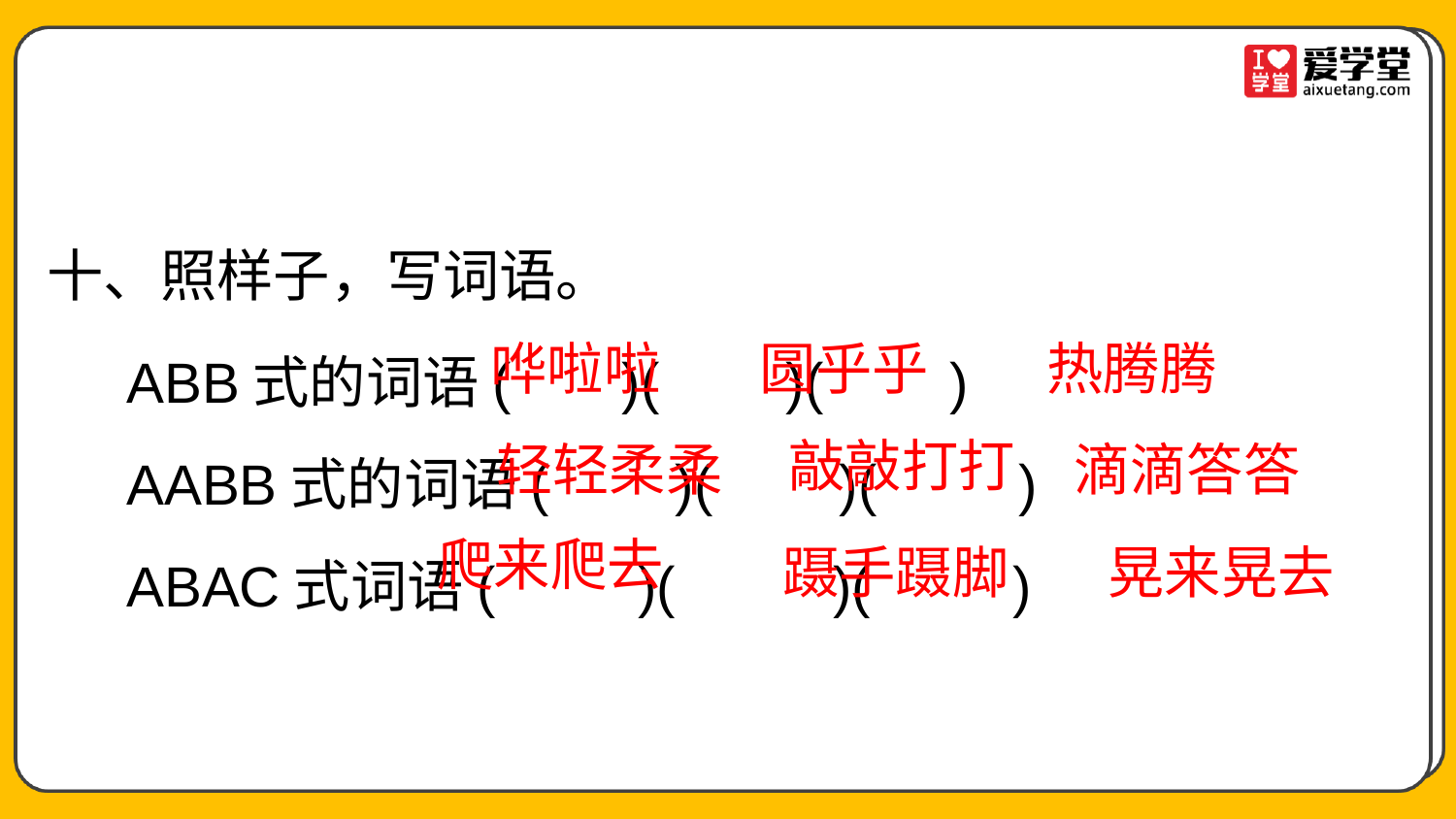

十、照样子，写词语。
ABB式的词语(       )(        )(        )
AABB式的词语(        )(        )(         )
ABAC式词语(         )(          )(         )
哗啦啦
圆乎乎
热腾腾
敲敲打打
轻轻柔柔
滴滴答答
爬来爬去
蹑手蹑脚
晃来晃去